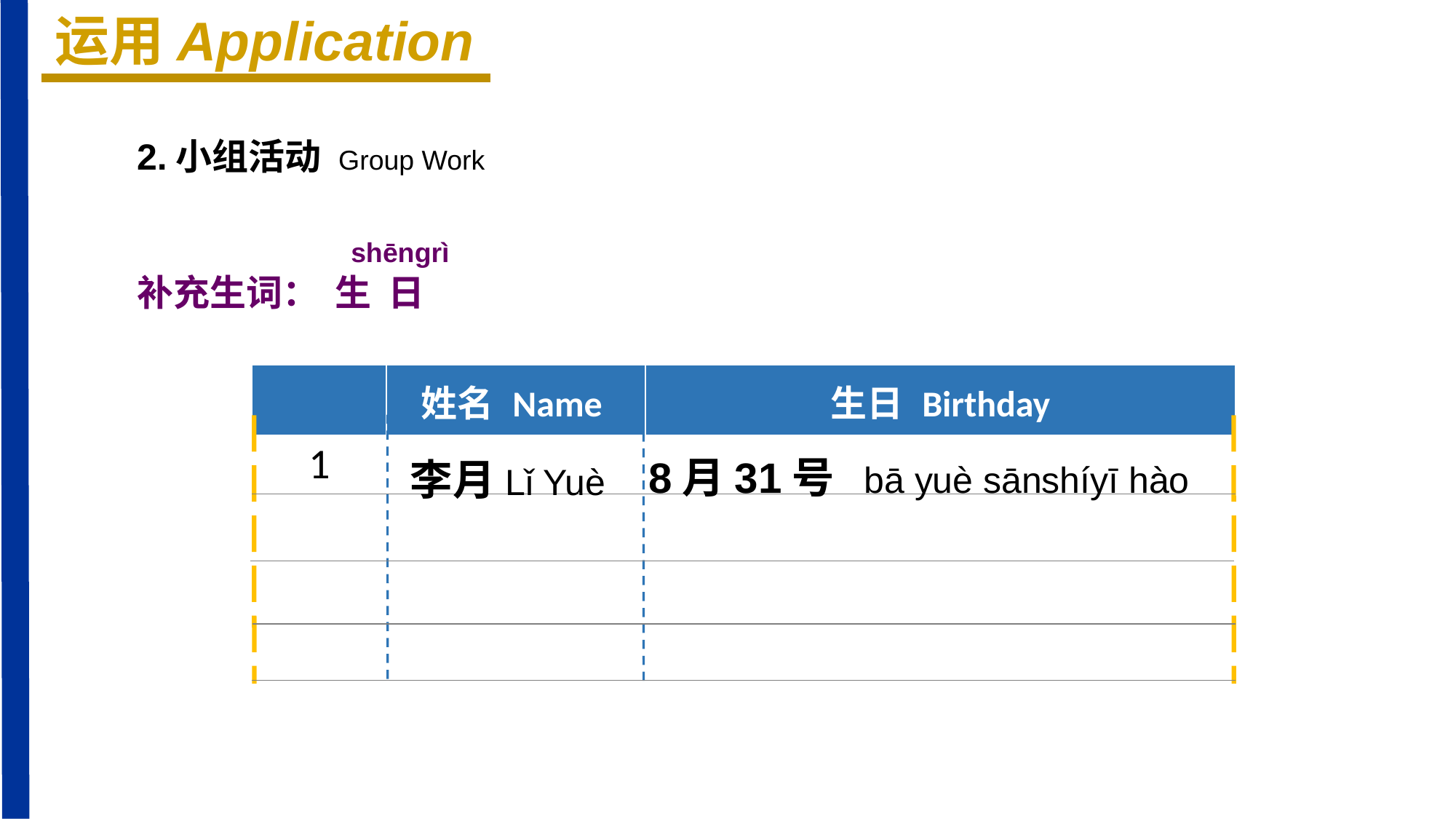

运用Application
2.小组活动 Group Work
                     shēnɡrì
补充生词：  生  日
|  | 姓名 Name | 生日 Birthday |
| --- | --- | --- |
| 1 |  |  |
|  |  |  |
|  |  |  |
|  |  |  |
8月31号  bā yuè sānshíyī hào
李月Lǐ Yuè